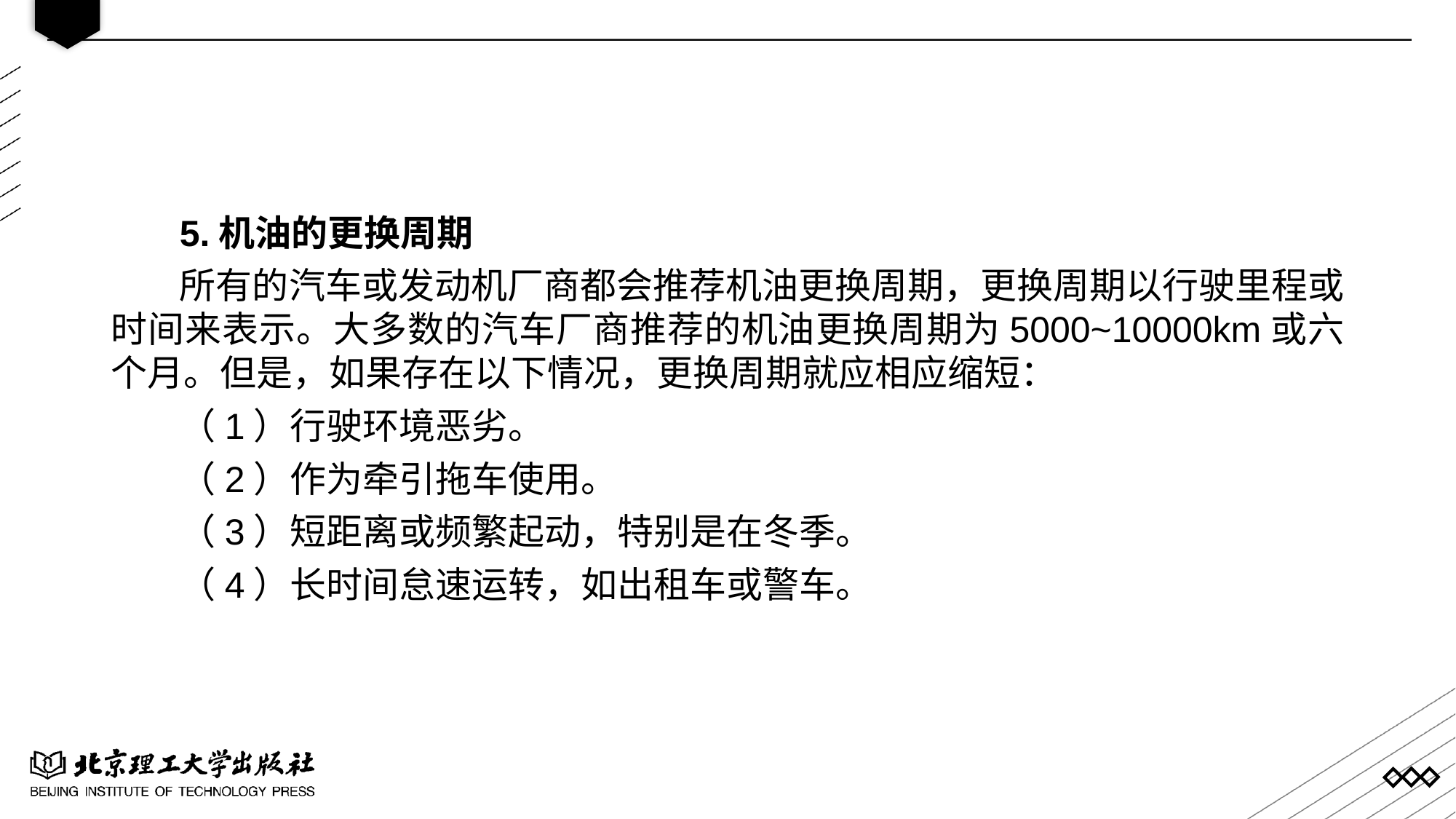

5.机油的更换周期
所有的汽车或发动机厂商都会推荐机油更换周期，更换周期以行驶里程或时间来表示。大多数的汽车厂商推荐的机油更换周期为5000~10000km或六个月。但是，如果存在以下情况，更换周期就应相应缩短：
（1）行驶环境恶劣。
（2）作为牵引拖车使用。
（3）短距离或频繁起动，特别是在冬季。
（4）长时间怠速运转，如出租车或警车。